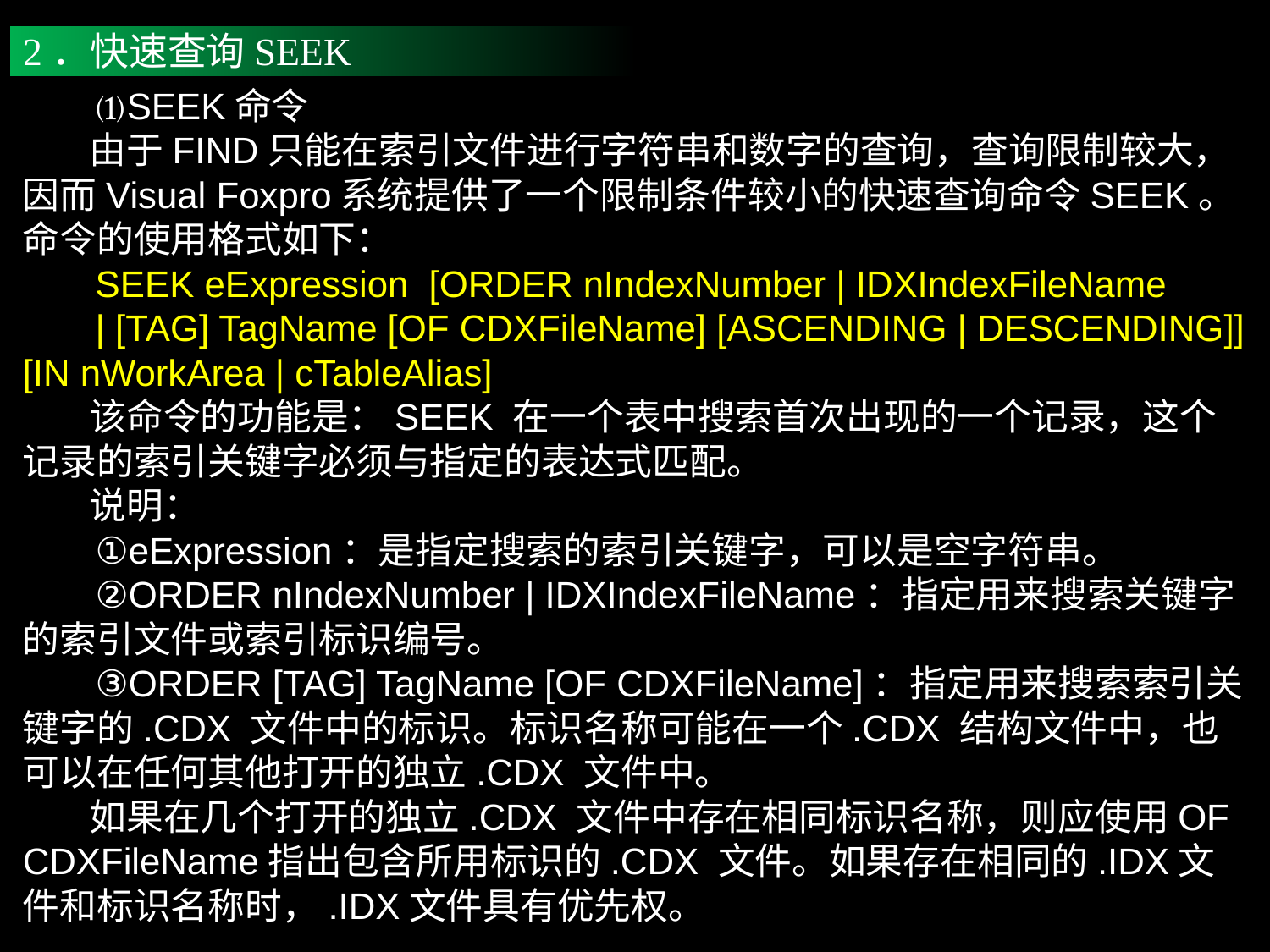

2．快速查询SEEK
       ⑴SEEK命令
       由于FIND只能在索引文件进行字符串和数字的查询，查询限制较大，因而Visual Foxpro系统提供了一个限制条件较小的快速查询命令SEEK。命令的使用格式如下：
       SEEK eExpression  [ORDER nIndexNumber | IDXIndexFileName
       | [TAG] TagName [OF CDXFileName] [ASCENDING | DESCENDING]] [IN nWorkArea | cTableAlias]
       该命令的功能是：SEEK 在一个表中搜索首次出现的一个记录，这个记录的索引关键字必须与指定的表达式匹配。
       说明：
       ①eExpression：是指定搜索的索引关键字，可以是空字符串。
       ②ORDER nIndexNumber | IDXIndexFileName：指定用来搜索关键字的索引文件或索引标识编号。
       ③ORDER [TAG] TagName [OF CDXFileName]：指定用来搜索索引关键字的.CDX 文件中的标识。标识名称可能在一个.CDX 结构文件中，也可以在任何其他打开的独立.CDX 文件中。
       如果在几个打开的独立.CDX 文件中存在相同标识名称，则应使用OF CDXFileName指出包含所用标识的.CDX 文件。如果存在相同的.IDX文件和标识名称时，.IDX文件具有优先权。